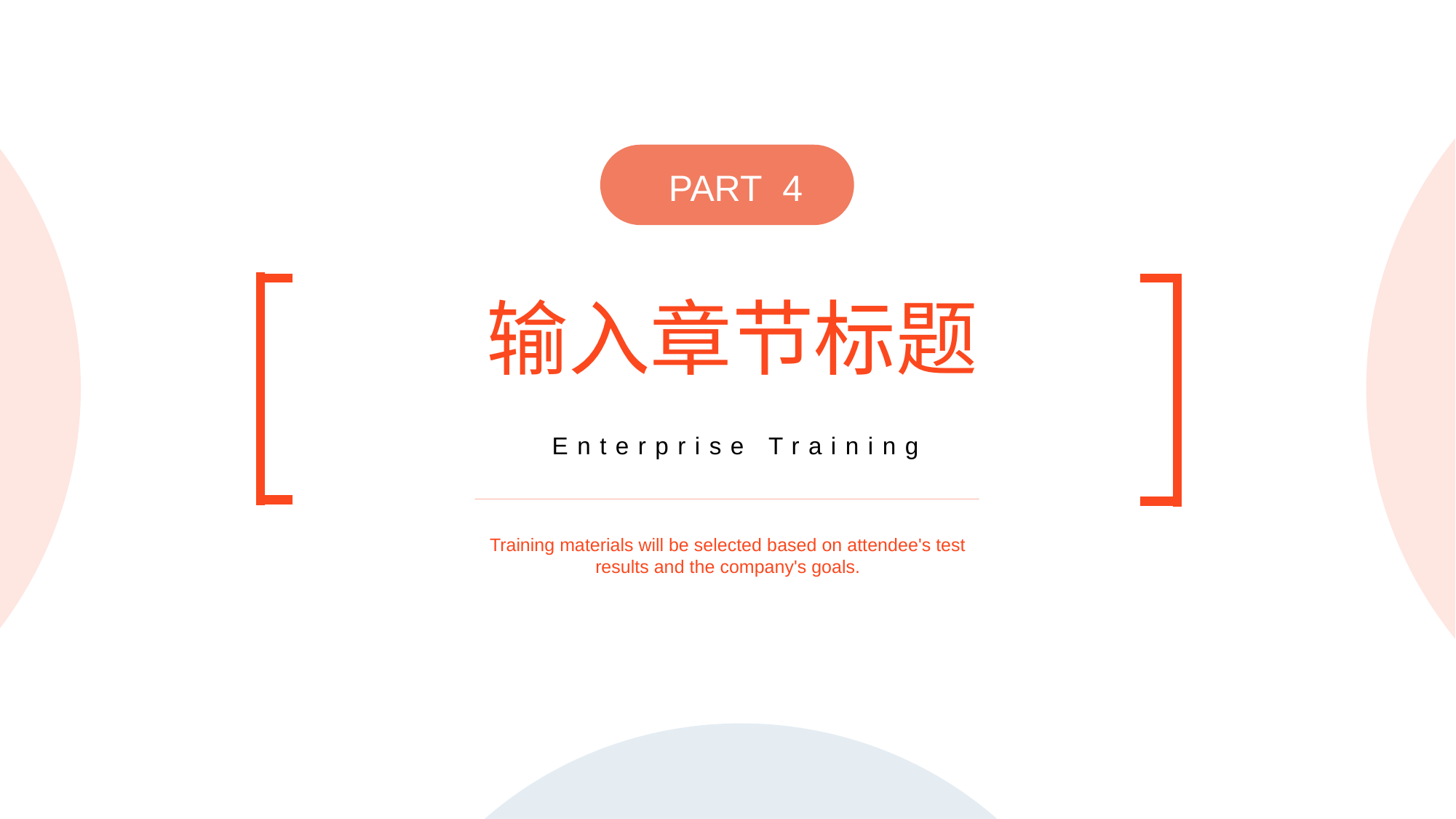

PART  4
输入章节标题
Enterprise Training
Training materials will be selected based on attendee's test results and the company's goals.